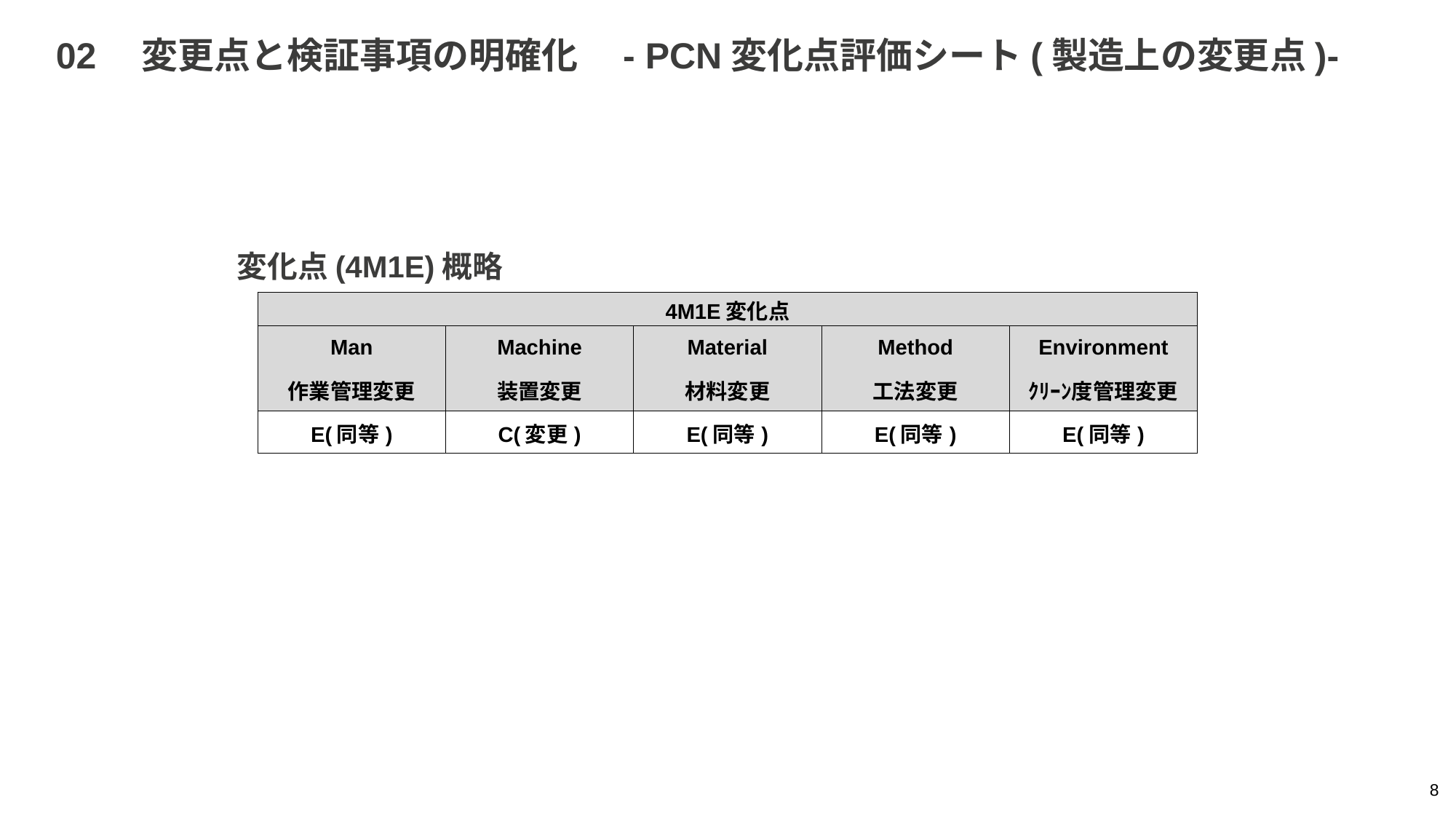

# 02　変更点と検証事項の明確化　- PCN変化点評価シート(製造上の変更点)-
変化点(4M1E)概略
| 4M1E変化点 |  |  |  |  |
| --- | --- | --- | --- | --- |
| Man | Machine | Material | Method | Environment |
| 作業管理変更 | 装置変更 | 材料変更 | 工法変更 | ｸﾘｰﾝ度管理変更 |
| E(同等) | C(変更) | E(同等) | E(同等) | E(同等) |